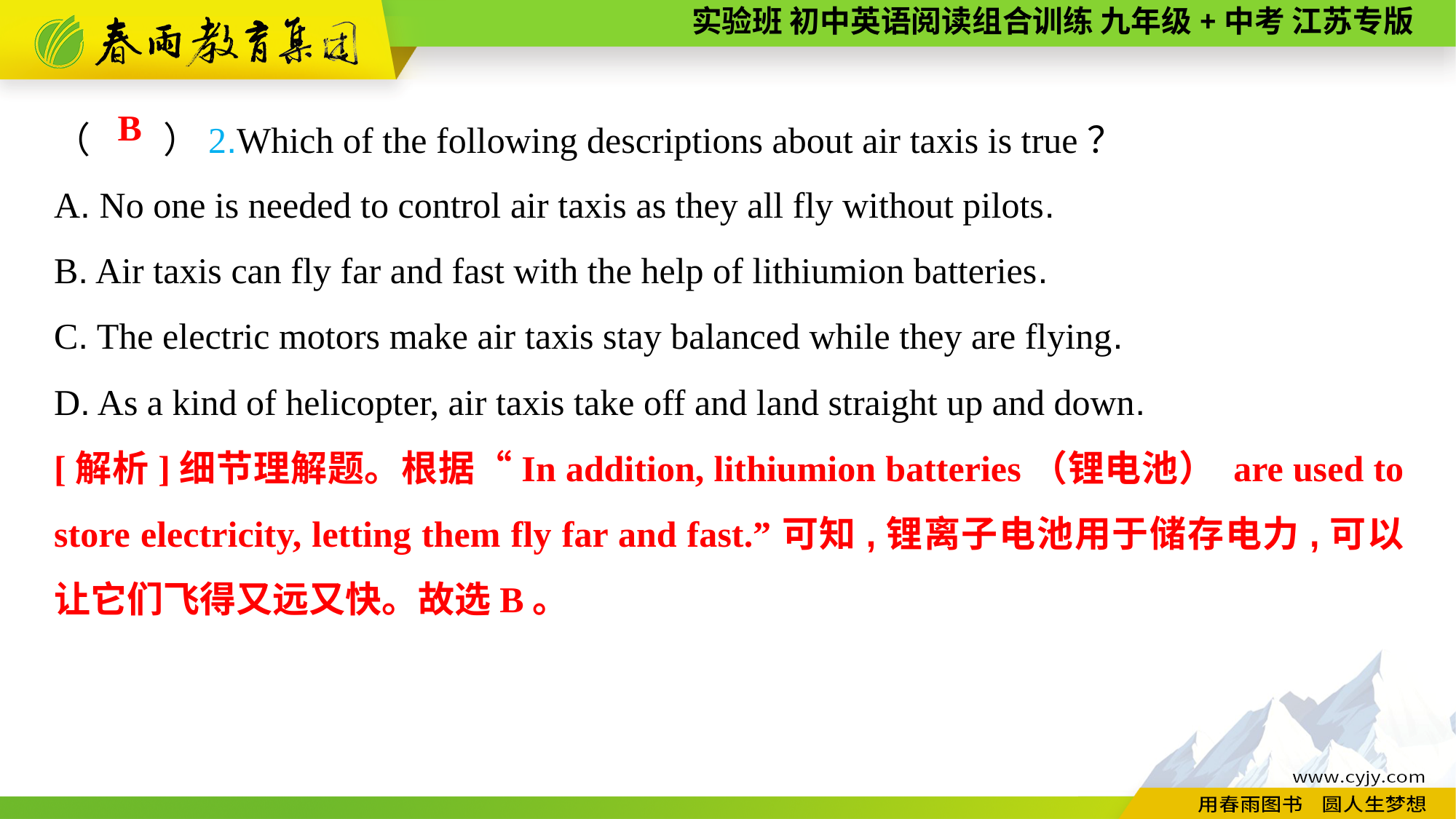

（　　）2.Which of the following descriptions about air taxis is true？
A. No one is needed to control air taxis as they all fly without pilots.
B. Air taxis can fly far and fast with the help of lithiumion batteries.
C. The electric motors make air taxis stay balanced while they are flying.
D. As a kind of helicopter, air taxis take off and land straight up and down.
B
[解析]细节理解题。根据“In addition, lithiumion batteries（锂电池） are used to store electricity, letting them fly far and fast.”可知,锂离子电池用于储存电力,可以让它们飞得又远又快。故选B。